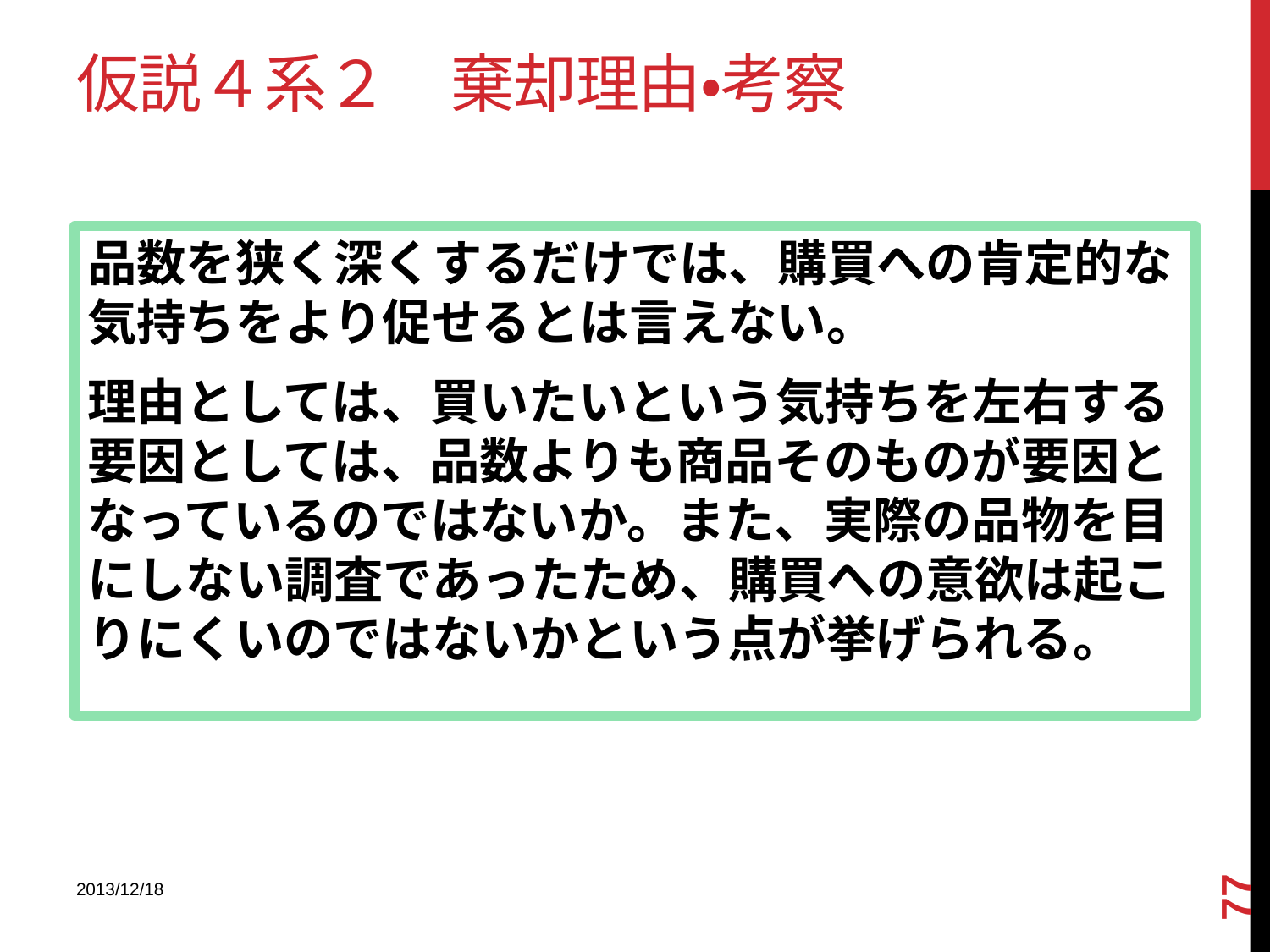

# 仮説４系２　棄却理由・考察

品数を狭く深くするだけでは、購買への肯定的な気持ちをより促せるとは言えない。
理由としては、買いたいという気持ちを左右する要因としては、品数よりも商品そのものが要因となっているのではないか。また、実際の品物を目にしない調査であったため、購買への意欲は起こりにくいのではないかという点が挙げられる。
77
2013/12/18